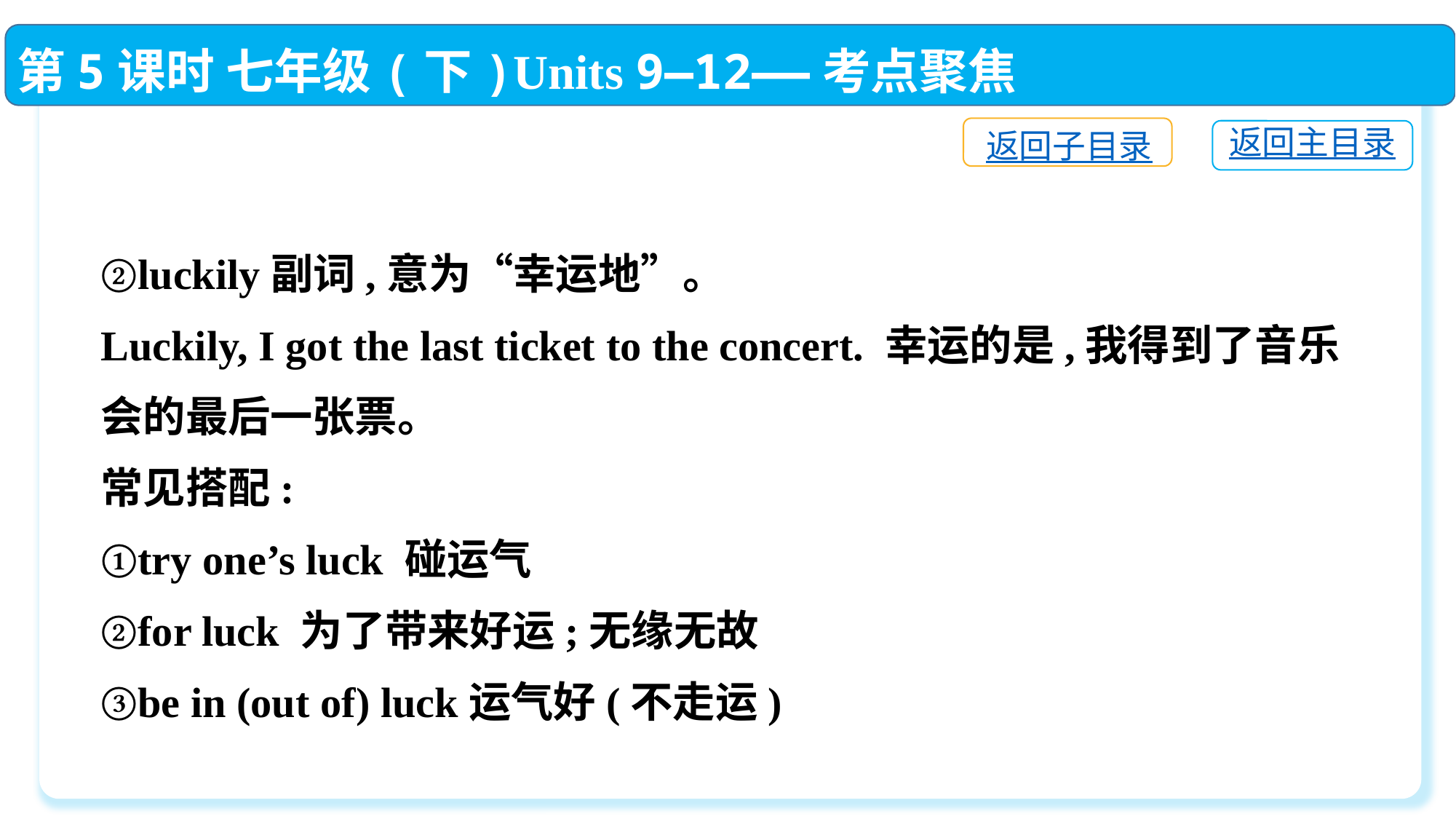

第5课时 七年级(下)Units 9—12——考点聚焦

返回子目录
返回主目录

②luckily副词,意为“幸运地”。
Luckily, I got the last ticket to the concert. 幸运的是,我得到了音乐会的最后一张票。
常见搭配:
①try one’s luck 碰运气
②for luck 为了带来好运;无缘无故
③be in (out of) luck运气好(不走运)